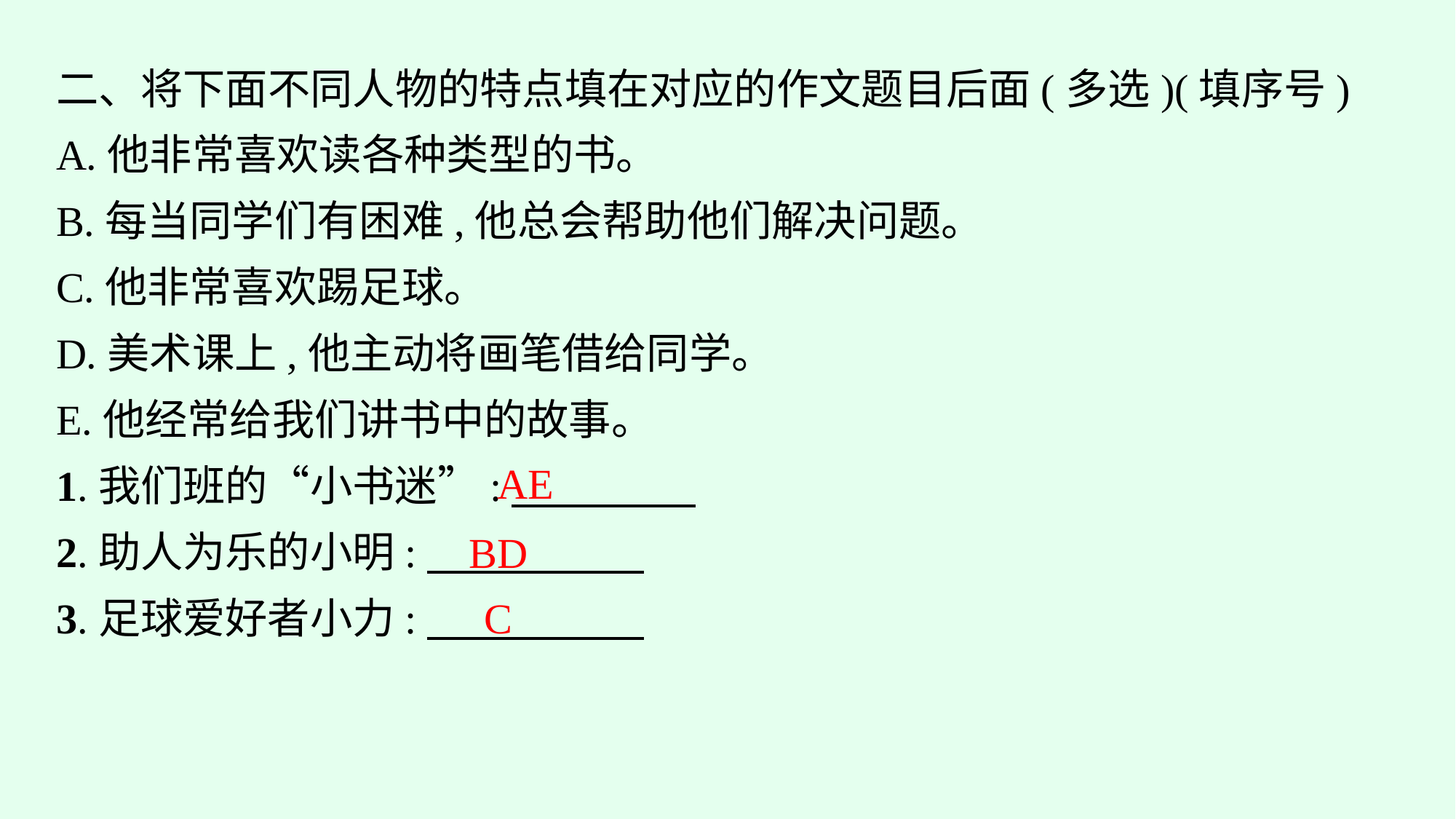

二、将下面不同人物的特点填在对应的作文题目后面(多选)(填序号)
A.他非常喜欢读各种类型的书。
B.每当同学们有困难,他总会帮助他们解决问题。
C.他非常喜欢踢足球。
D.美术课上,他主动将画笔借给同学。
E.他经常给我们讲书中的故事。
1.我们班的“小书迷”:
2.助人为乐的小明:
3.足球爱好者小力:
AE
BD
C